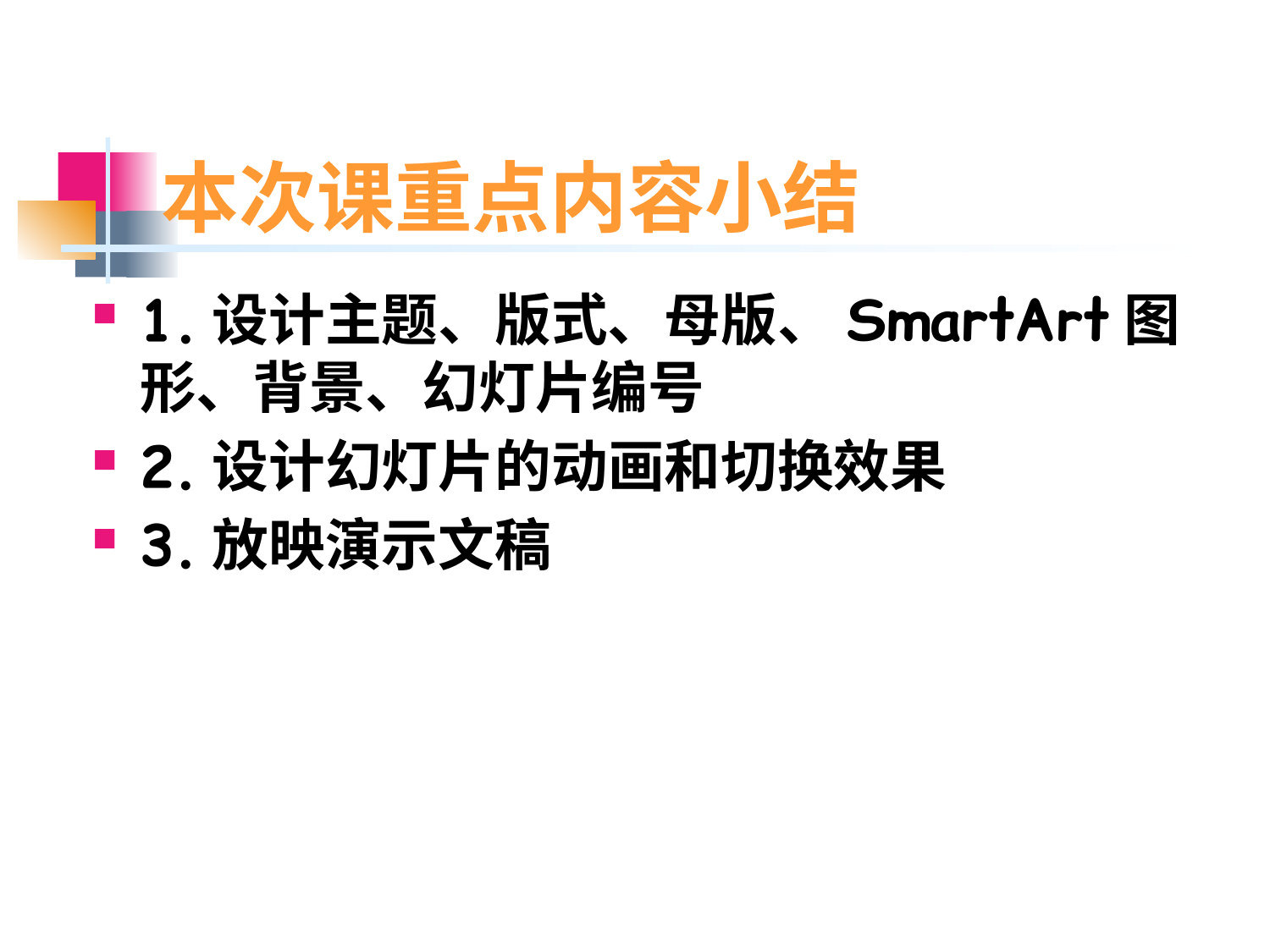

# 本次课重点内容小结
1.设计主题、版式、母版、SmartArt图形、背景、幻灯片编号
2.设计幻灯片的动画和切换效果
3.放映演示文稿